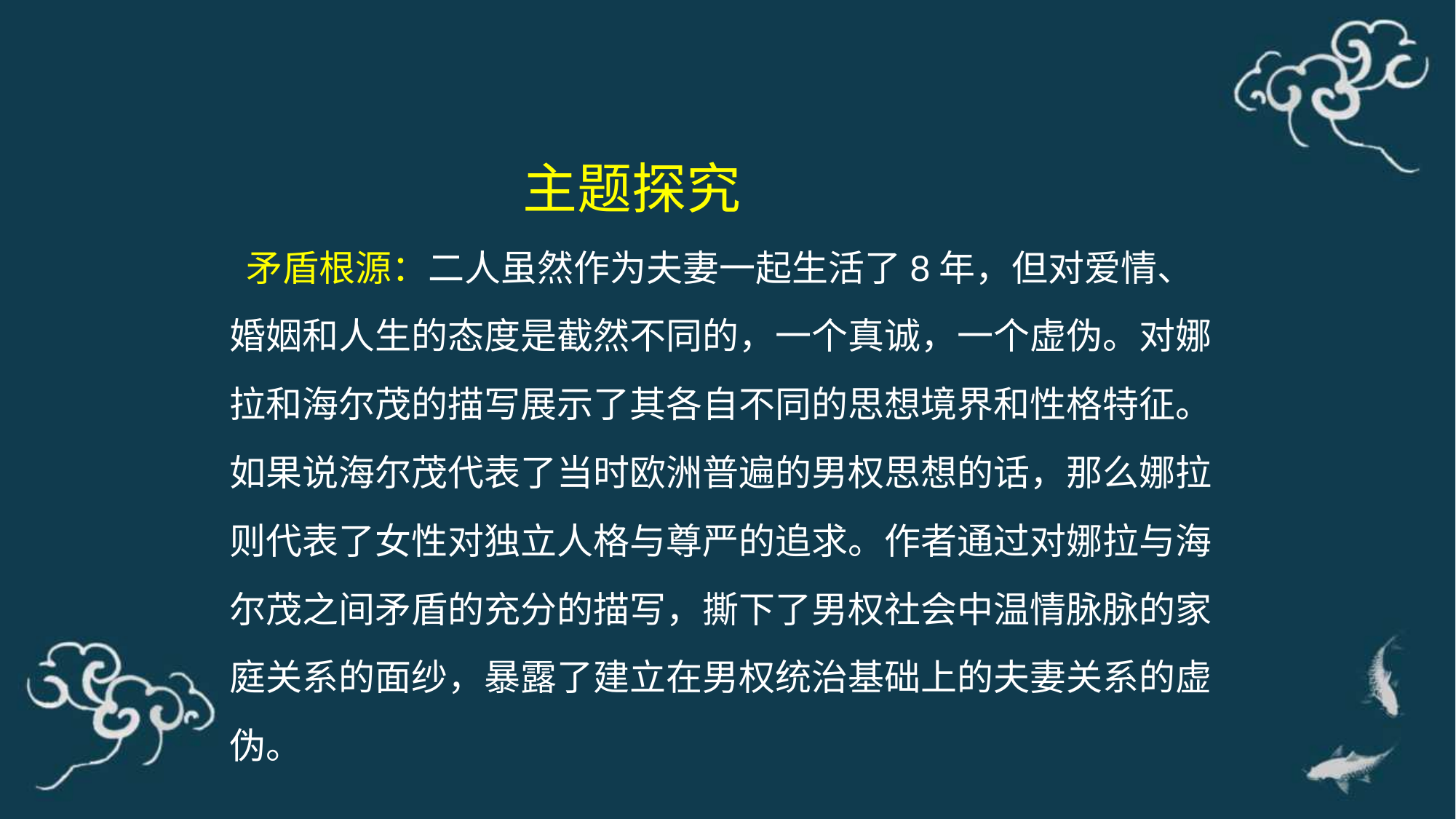

主题探究
 矛盾根源：二人虽然作为夫妻一起生活了8年，但对爱情、婚姻和人生的态度是截然不同的，一个真诚，一个虚伪。对娜拉和海尔茂的描写展示了其各自不同的思想境界和性格特征。如果说海尔茂代表了当时欧洲普遍的男权思想的话，那么娜拉则代表了女性对独立人格与尊严的追求。作者通过对娜拉与海尔茂之间矛盾的充分的描写，撕下了男权社会中温情脉脉的家庭关系的面纱，暴露了建立在男权统治基础上的夫妻关系的虚伪。